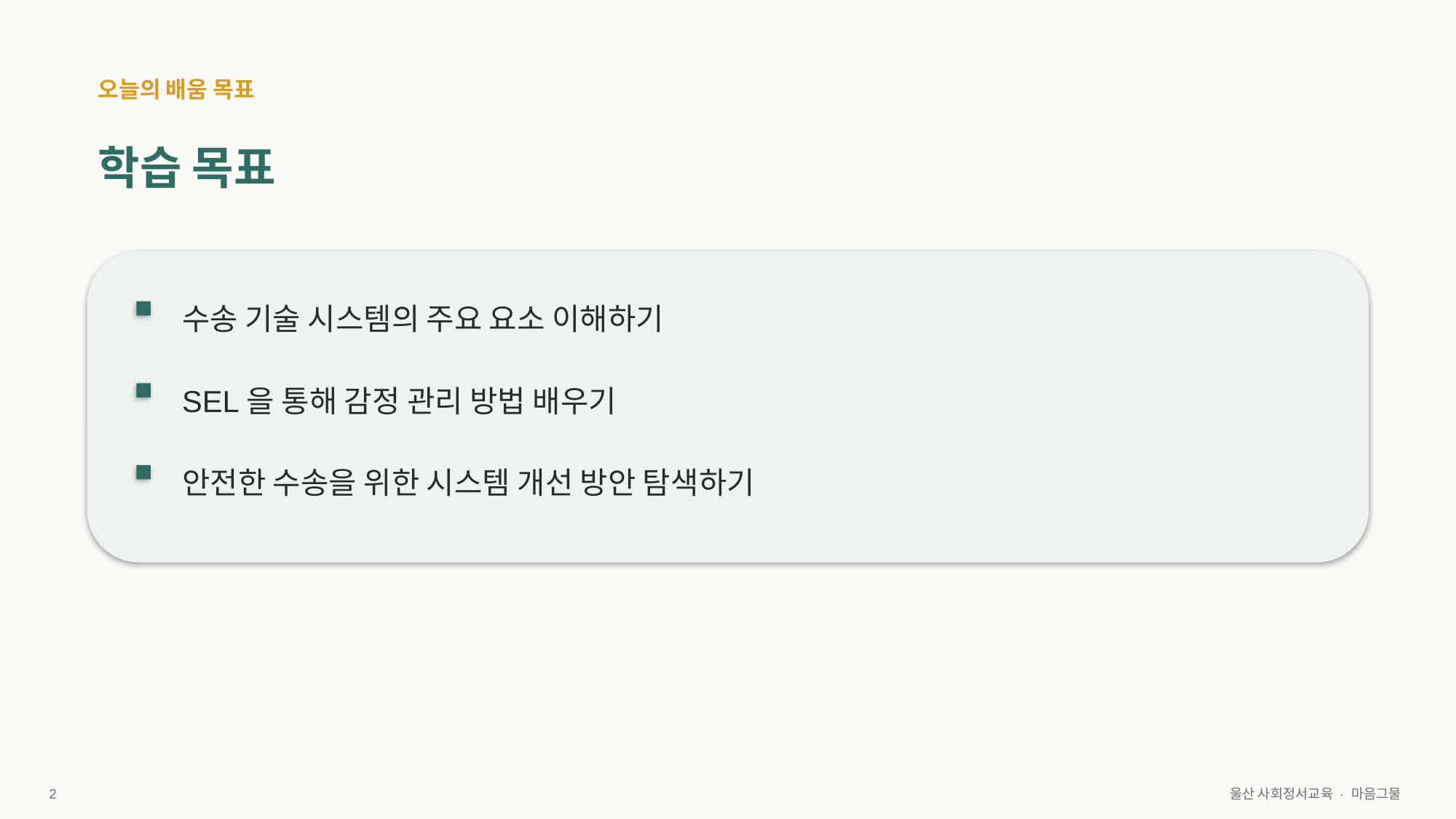

오늘의 배움 목표
학습 목표

수송 기술 시스템의 주요 요소 이해하기

SEL을 통해 감정 관리 방법 배우기

안전한 수송을 위한 시스템 개선 방안 탐색하기

2
울산 사회정서교육 · 마음그물